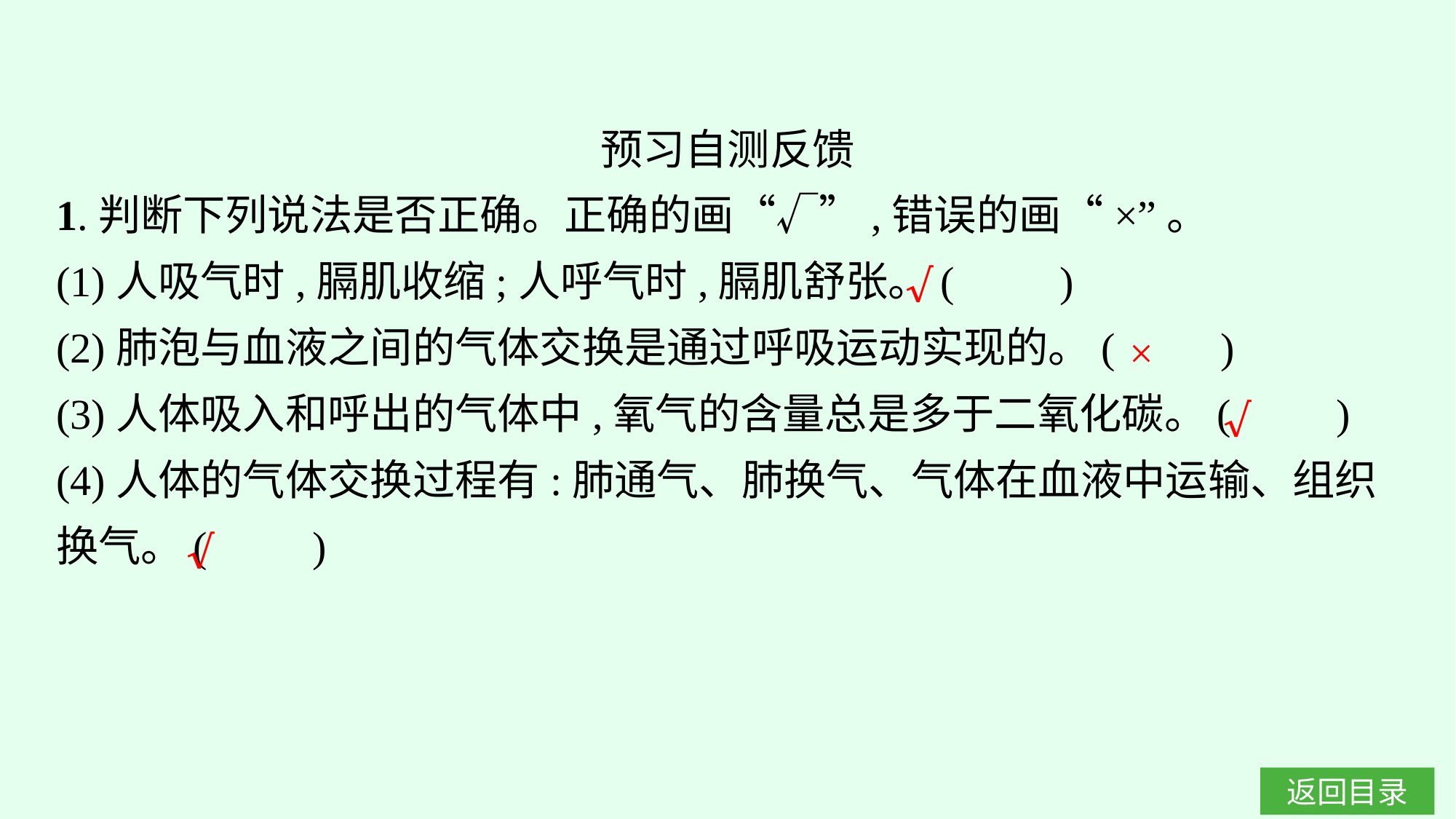

预习自测反馈
1.判断下列说法是否正确。正确的画“√”,错误的画“×”。
(1)人吸气时,膈肌收缩;人呼气时,膈肌舒张。(　　)
(2)肺泡与血液之间的气体交换是通过呼吸运动实现的。(　　)
(3)人体吸入和呼出的气体中,氧气的含量总是多于二氧化碳。(　　)
(4)人体的气体交换过程有:肺通气、肺换气、气体在血液中运输、组织换气。(　　)
√
×
√
√